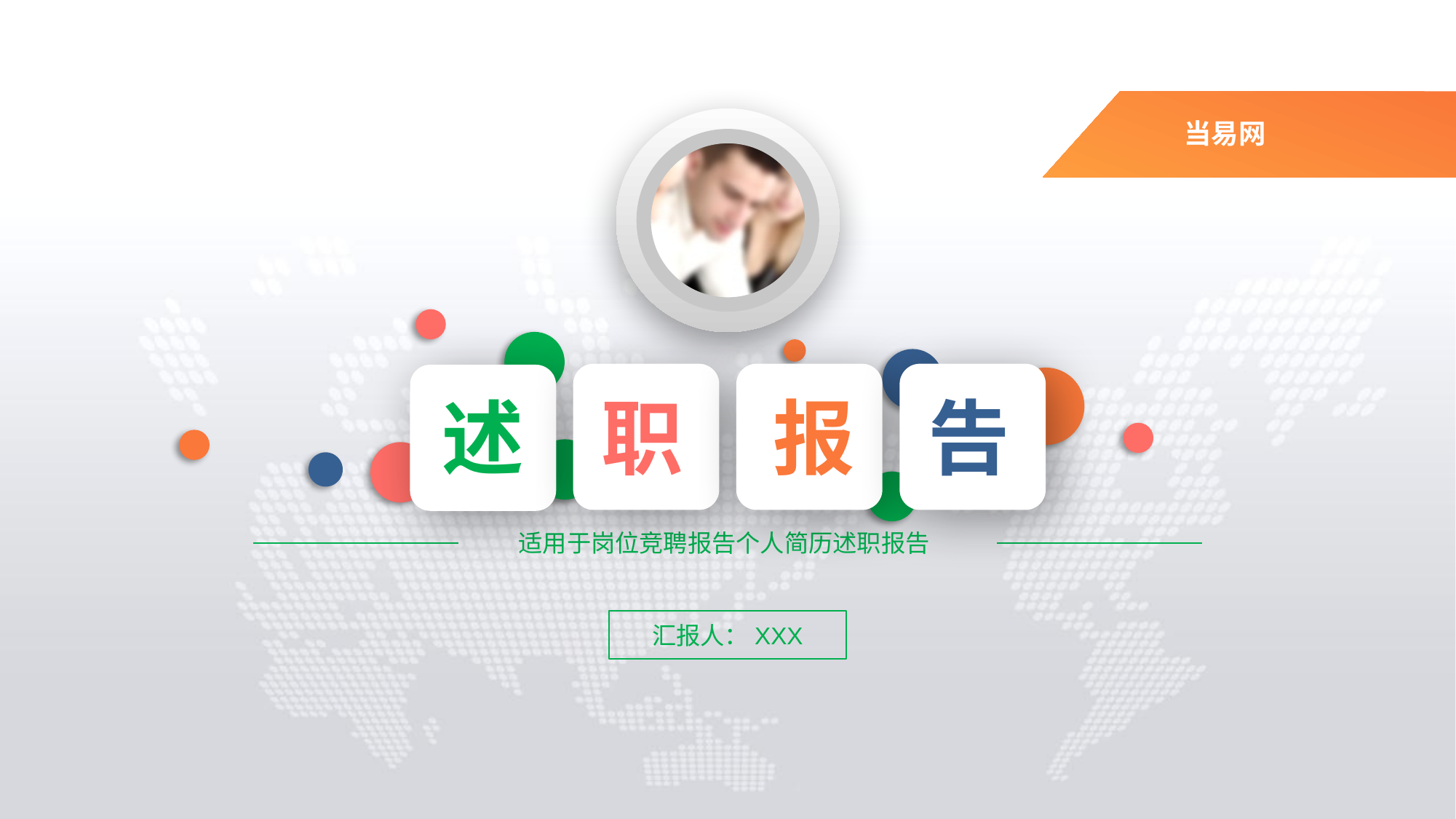

当易网

述
职
报
告

适用于岗位竞聘报告个人简历述职报告

汇报人：XXX